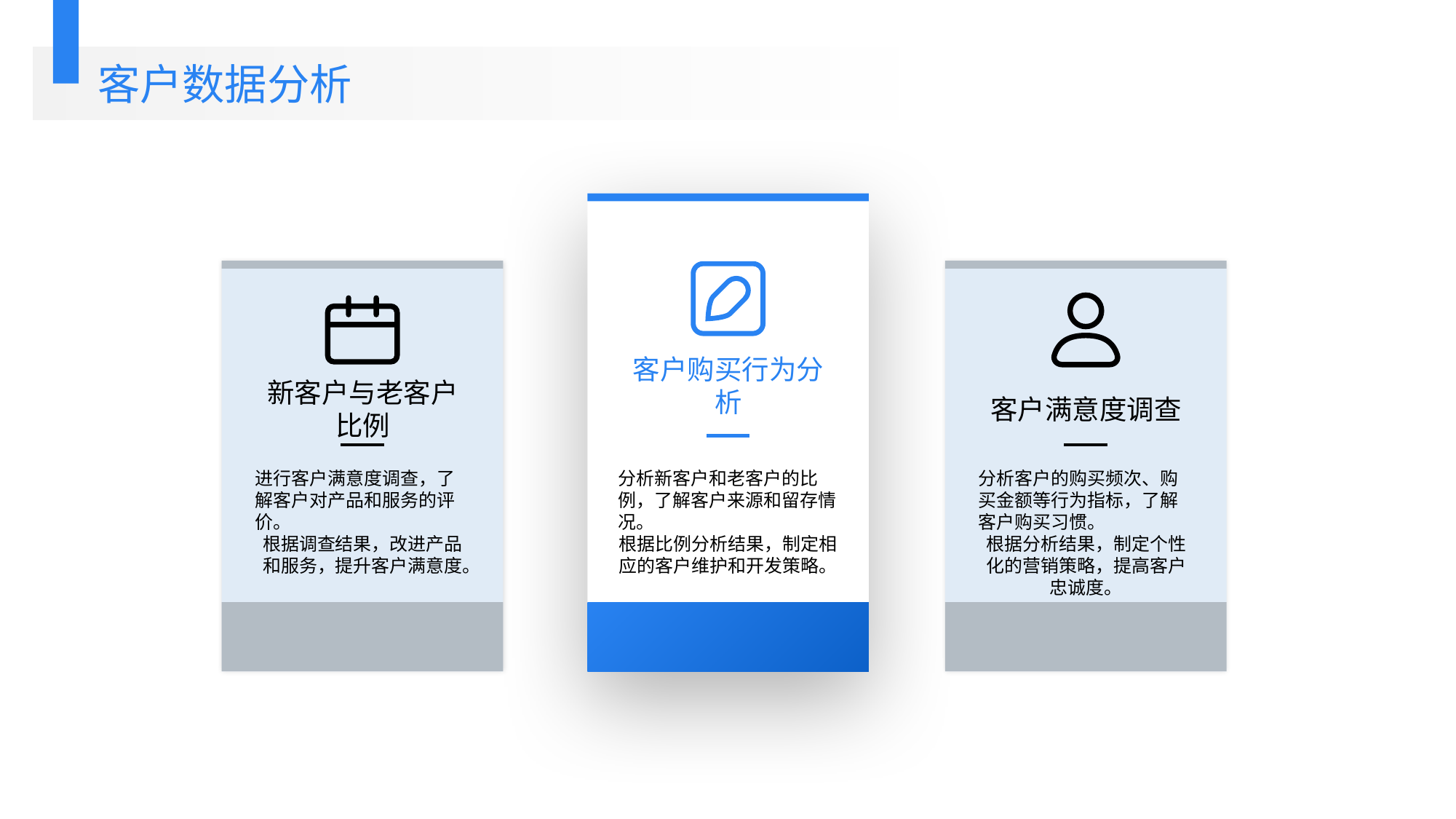

客户数据分析

客户购买行为分析
新客户与老客户比例
客户满意度调查
进行客户满意度调查，了解客户对产品和服务的评价。
根据调查结果，改进产品和服务，提升客户满意度。
分析新客户和老客户的比例，了解客户来源和留存情况。
根据比例分析结果，制定相应的客户维护和开发策略。
分析客户的购买频次、购买金额等行为指标，了解客户购买习惯。
根据分析结果，制定个性化的营销策略，提高客户忠诚度。